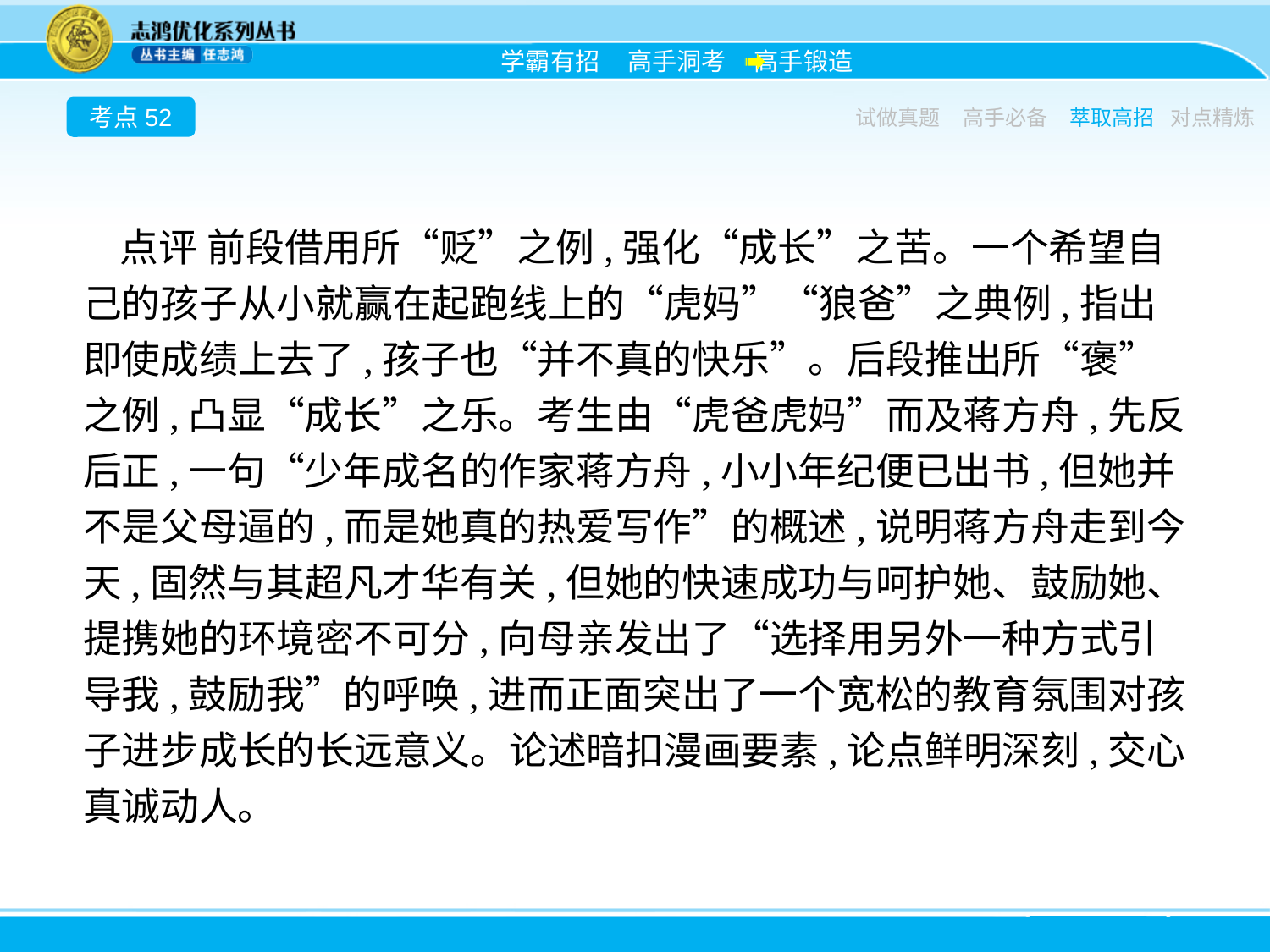

考点52
试做真题
高手必备
萃取高招
对点精炼
点评 前段借用所“贬”之例,强化“成长”之苦。一个希望自己的孩子从小就赢在起跑线上的“虎妈”“狼爸”之典例,指出即使成绩上去了,孩子也“并不真的快乐”。后段推出所“褒”之例,凸显“成长”之乐。考生由“虎爸虎妈”而及蒋方舟,先反后正,一句“少年成名的作家蒋方舟,小小年纪便已出书,但她并不是父母逼的,而是她真的热爱写作”的概述,说明蒋方舟走到今天,固然与其超凡才华有关,但她的快速成功与呵护她、鼓励她、提携她的环境密不可分,向母亲发出了“选择用另外一种方式引导我,鼓励我”的呼唤,进而正面突出了一个宽松的教育氛围对孩子进步成长的长远意义。论述暗扣漫画要素,论点鲜明深刻,交心真诚动人。